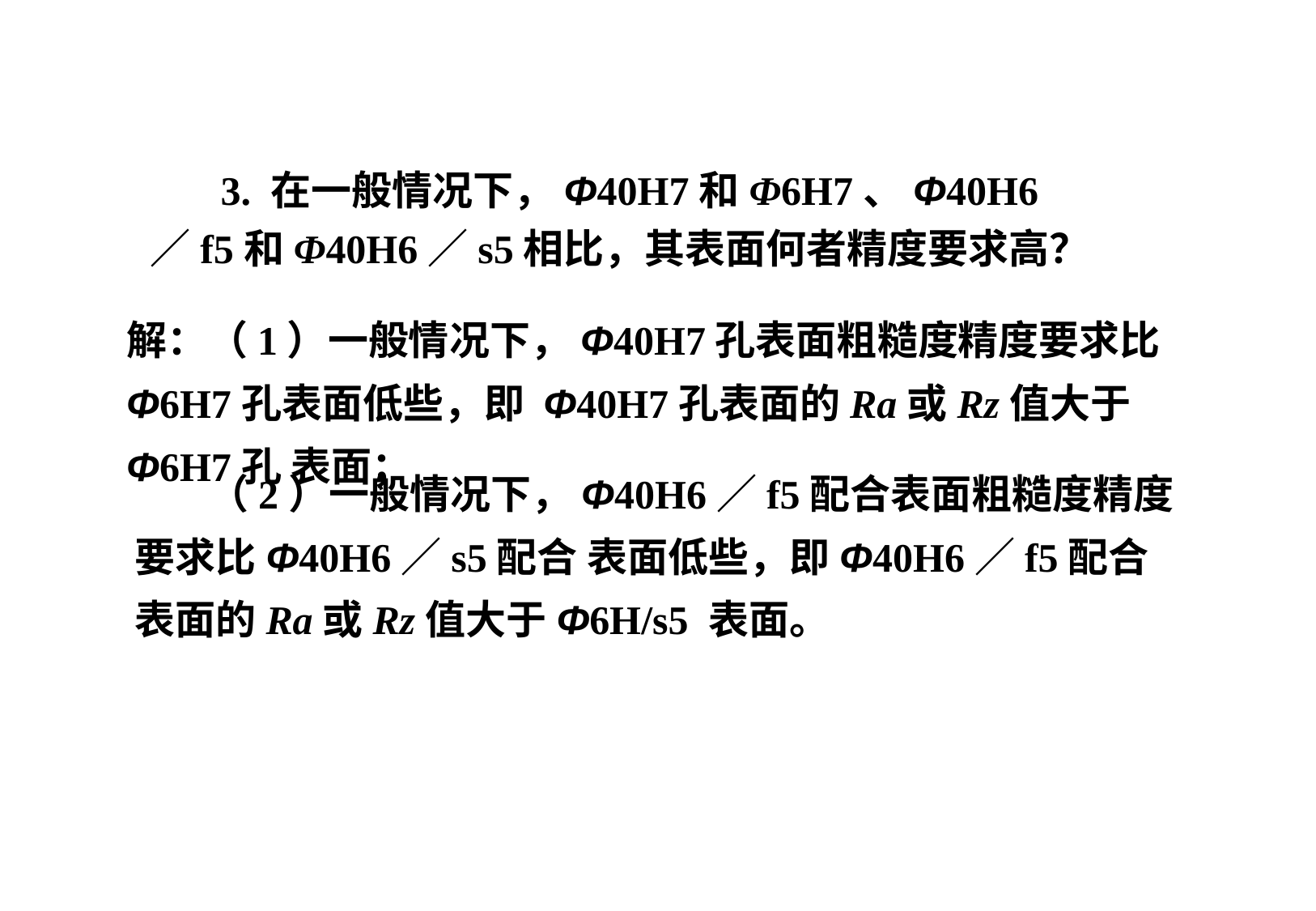

74
       3. 在一般情况下，Φ40H7和Φ6H7、Φ40H6／f5和Φ40H6／s5相比，其表面何者精度要求高？
解：（1）一般情况下，Φ40H7孔表面粗糙度精度要求比Φ6H7孔表面低些，即 Φ40H7孔表面的Ra或Rz值大于Φ6H7孔 表面；
       （2）一般情况下，Φ40H6／f5配合表面粗糙度精度要求比Φ40H6／s5配合 表面低些，即Φ40H6／f5配合表面的Ra或Rz值大于Φ6H/s5 表面。